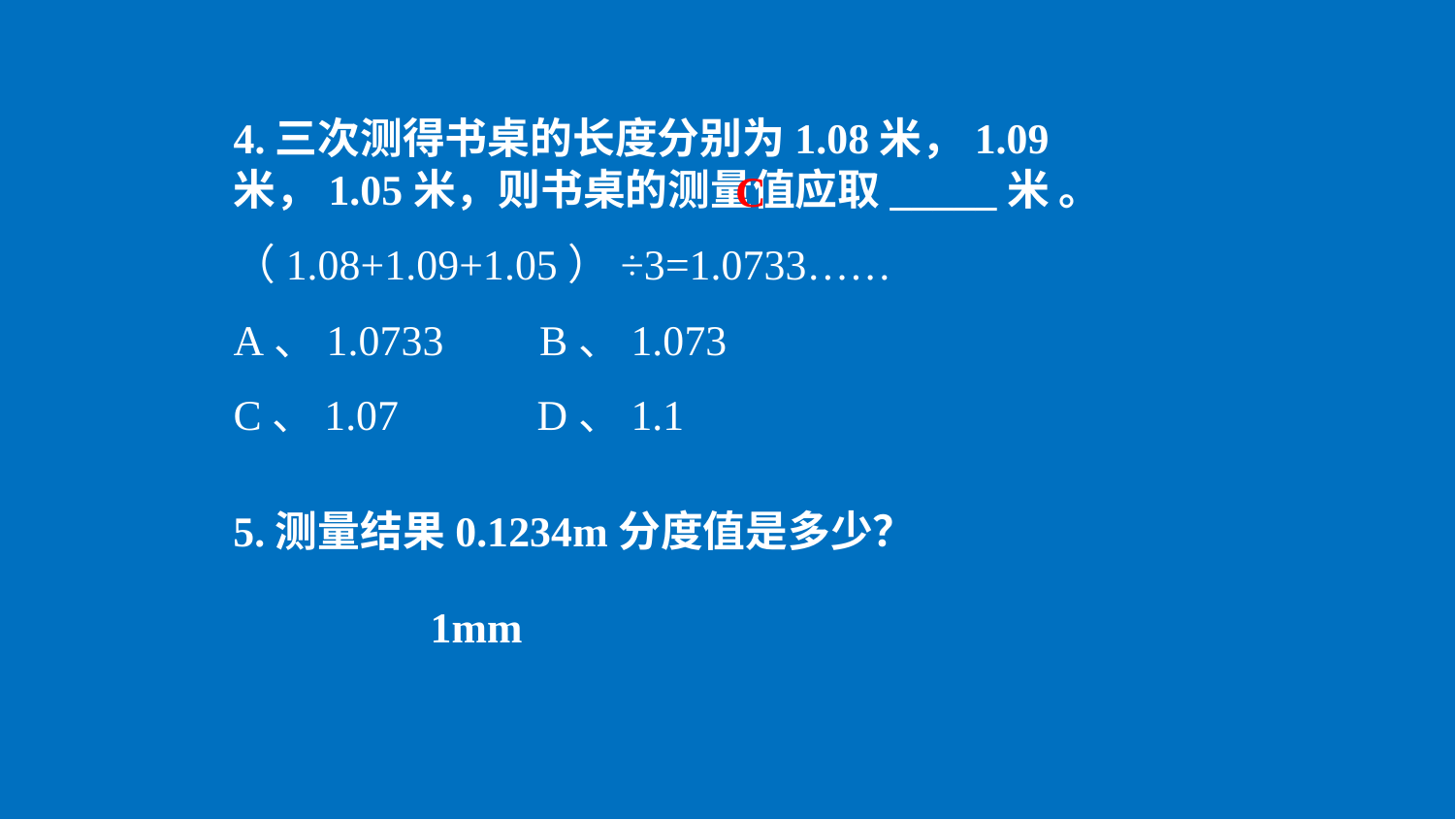

4.三次测得书桌的长度分别为1.08米，1.09米，1.05米，则书桌的测量值应取_____米 。
（1.08+1.09+1.05）÷3=1.0733……
A、1.0733         B、1.073
C、1.07             D、1.1
C
5.测量结果0.1234m分度值是多少？
1mm